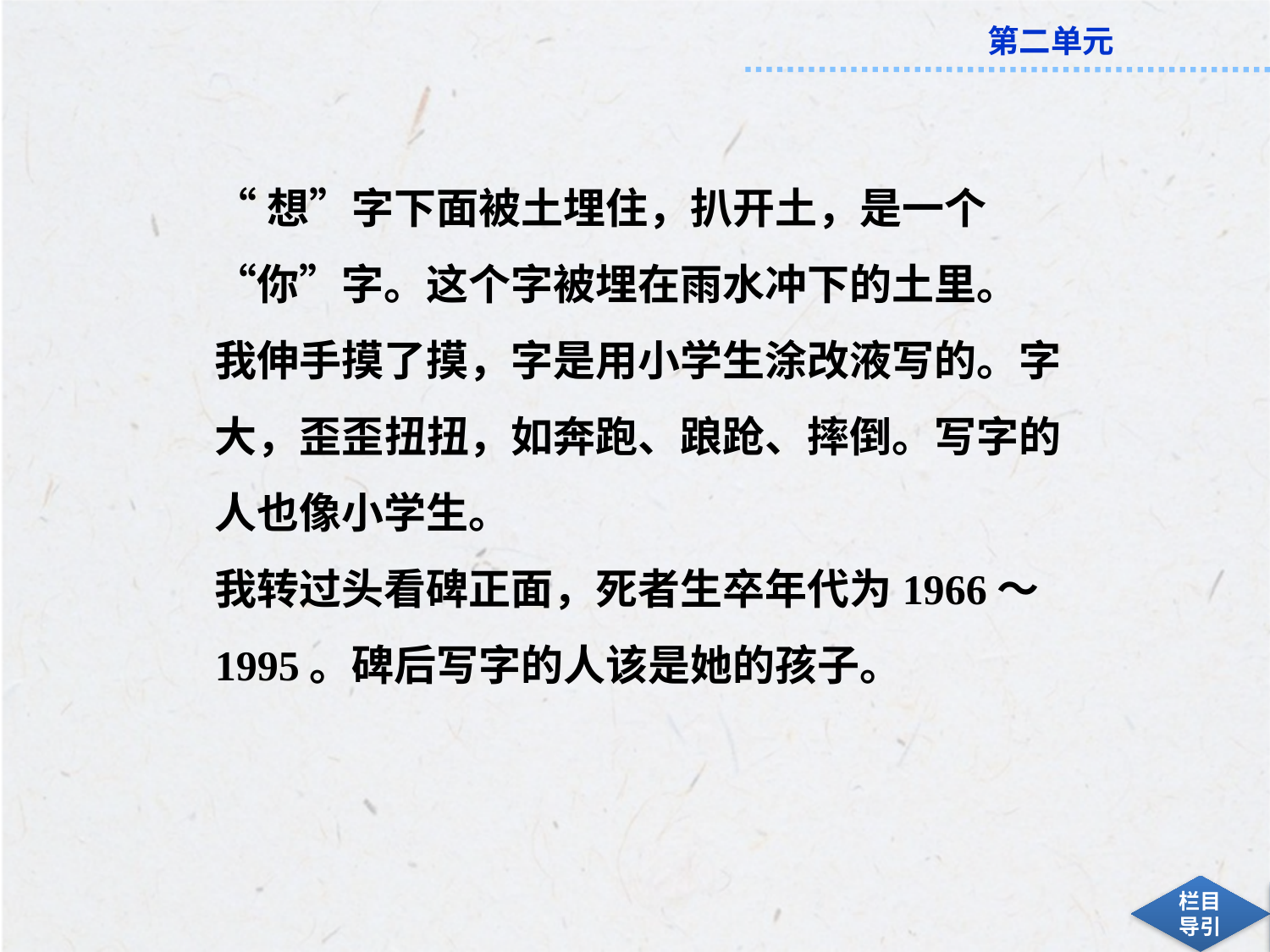

“想”字下面被土埋住，扒开土，是一个“你”字。这个字被埋在雨水冲下的土里。
我伸手摸了摸，字是用小学生涂改液写的。字大，歪歪扭扭，如奔跑、踉跄、摔倒。写字的人也像小学生。
我转过头看碑正面，死者生卒年代为1966～1995。碑后写字的人该是她的孩子。